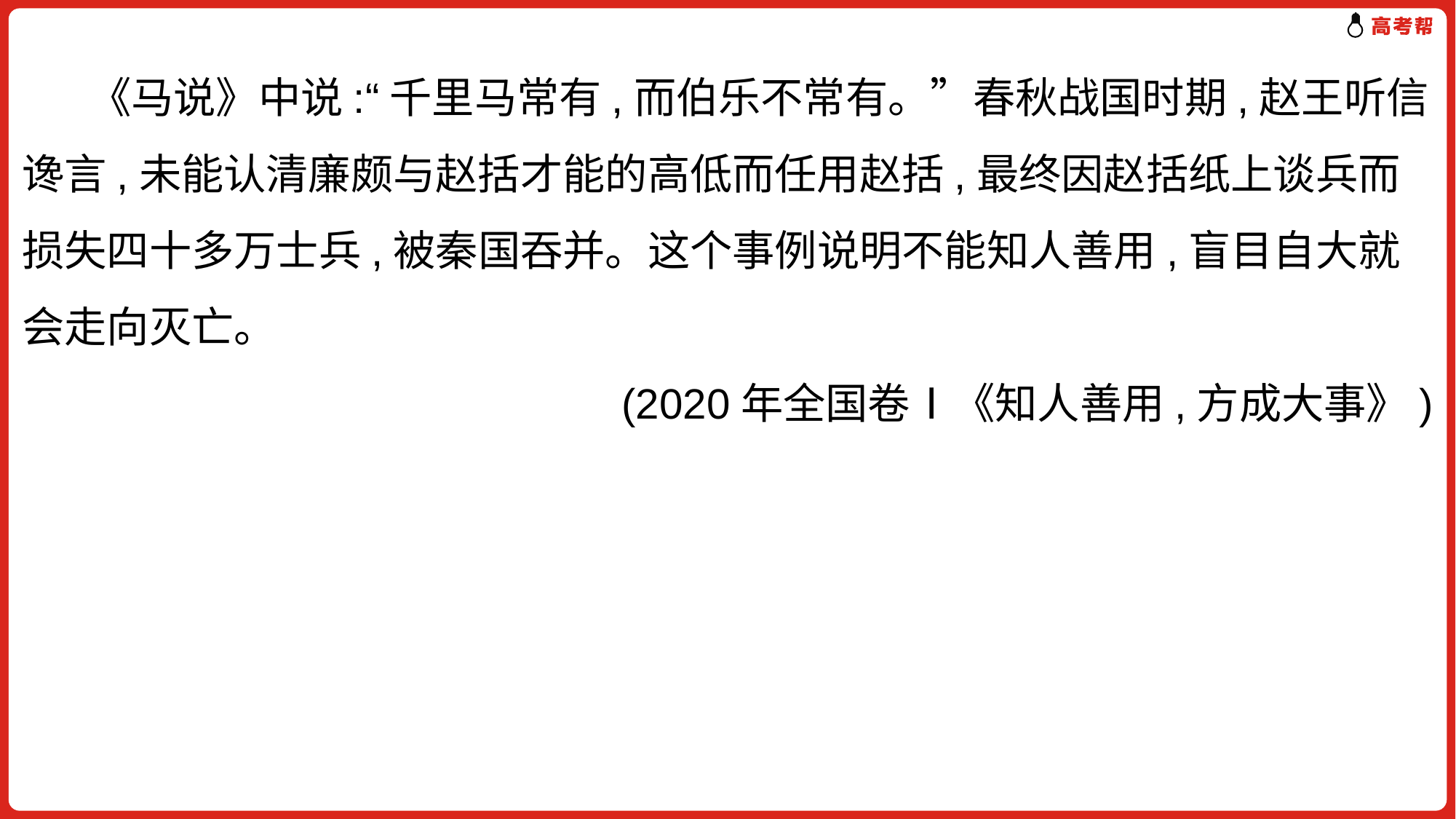

《马说》中说:“千里马常有,而伯乐不常有。”春秋战国时期,赵王听信谗言,未能认清廉颇与赵括才能的高低而任用赵括,最终因赵括纸上谈兵而损失四十多万士兵,被秦国吞并。这个事例说明不能知人善用,盲目自大就会走向灭亡。
(2020年全国卷Ⅰ《知人善用,方成大事》)